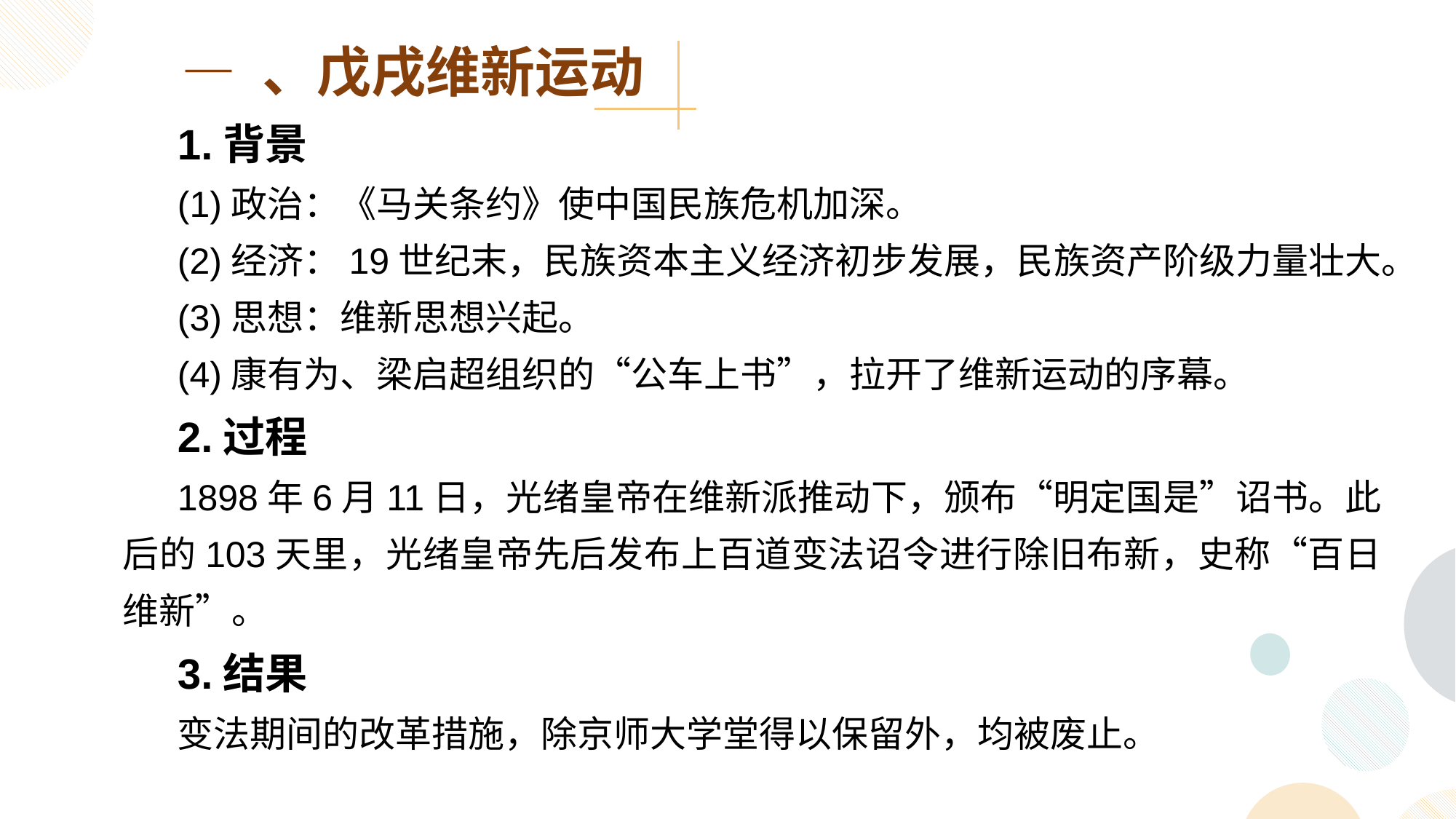

— 、戊戌维新运动
1.背景
(1)政治：《马关条约》使中国民族危机加深。
(2)经济：19世纪末，民族资本主义经济初步发展，民族资产阶级力量壮大。
(3)思想：维新思想兴起。
(4)康有为、梁启超组织的“公车上书”，拉开了维新运动的序幕。
2.过程
1898年6月11日，光绪皇帝在维新派推动下，颁布“明定国是”诏书。此后的103天里，光绪皇帝先后发布上百道变法诏令进行除旧布新，史称“百日维新”。
3.结果
变法期间的改革措施，除京师大学堂得以保留外，均被废止。